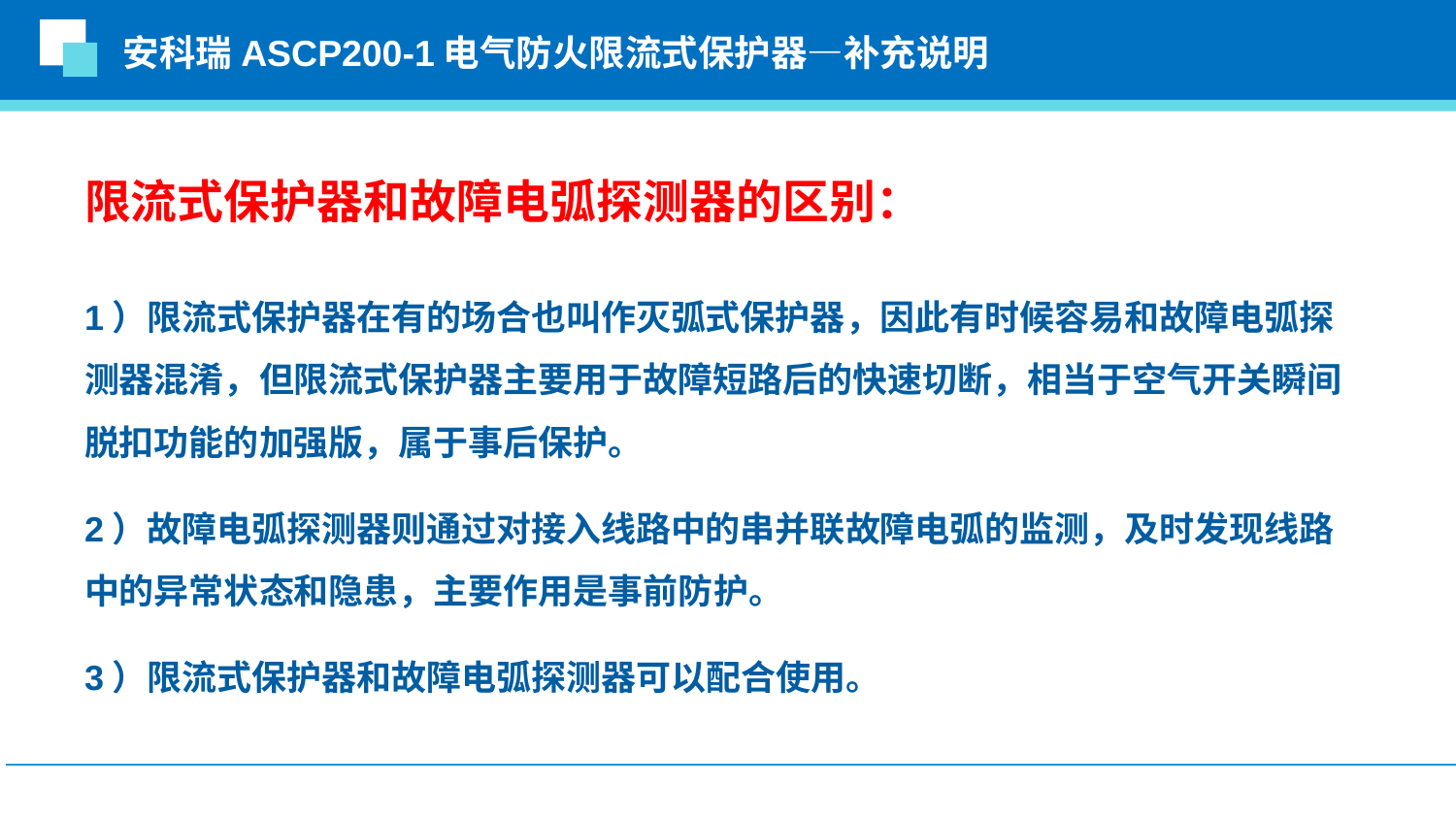

安科瑞ASCP200-1电气防火限流式保护器—补充说明

限流式保护器和故障电弧探测器的区别：

1）限流式保护器在有的场合也叫作灭弧式保护器，因此有时候容易和故障电弧探测器混淆，但限流式保护器主要用于故障短路后的快速切断，相当于空气开关瞬间脱扣功能的加强版，属于事后保护。
2）故障电弧探测器则通过对接入线路中的串并联故障电弧的监测，及时发现线路中的异常状态和隐患，主要作用是事前防护。
3）限流式保护器和故障电弧探测器可以配合使用。